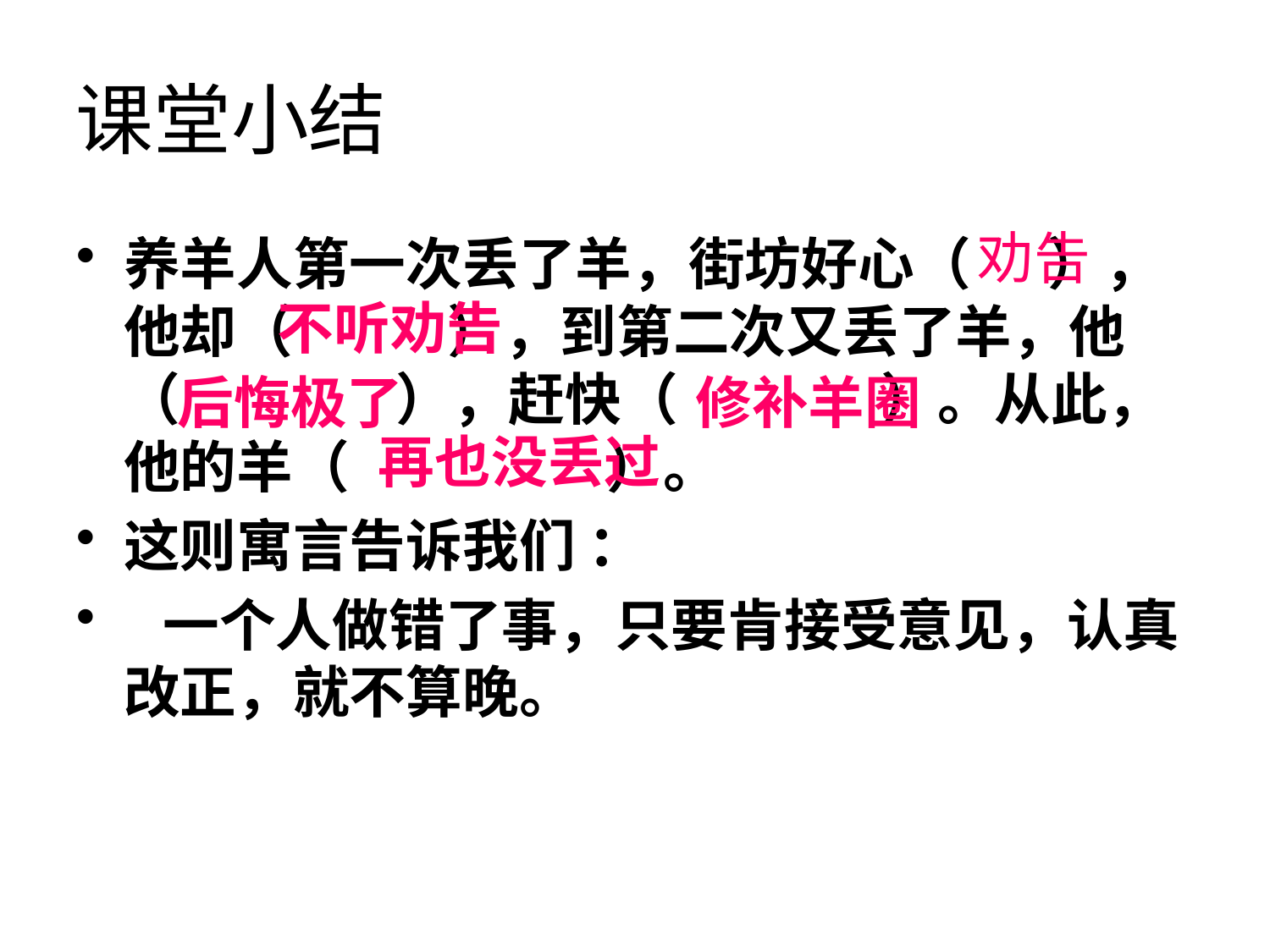

# 课堂小结
劝告
养羊人第一次丢了羊，街坊好心（      ），他却（            ），到第二次又丢了羊，他（　        　），赶快（　　       ）。从此，他的羊（                    ）。
这则寓言告诉我们 ：
  一个人做错了事，只要肯接受意见，认真改正，就不算晚。

不听劝告
修补羊圈
后悔极了
再也没丢过